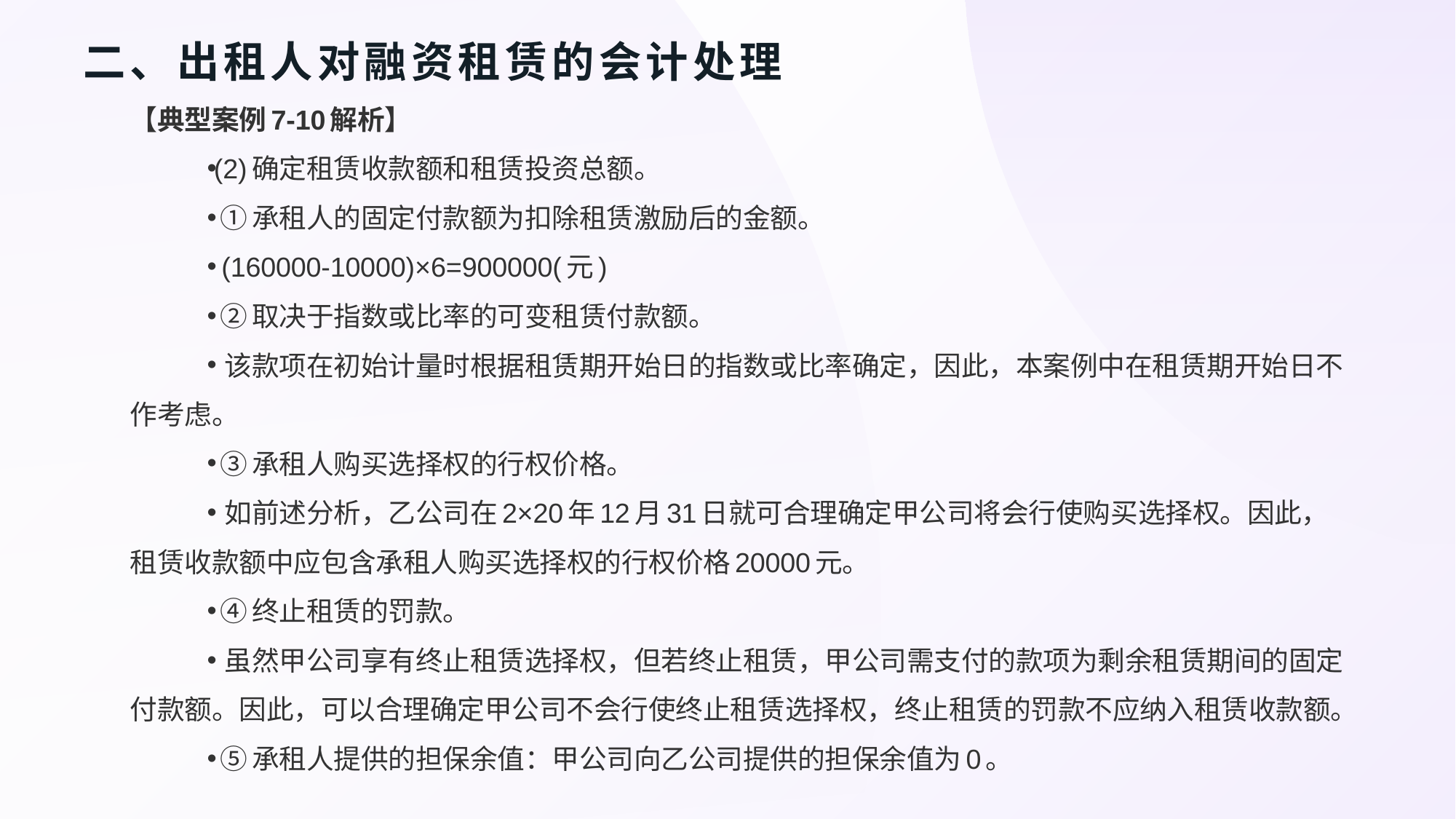

# 二、出租人对融资租赁的会计处理
【典型案例7-10解析】
(2)确定租赁收款额和租赁投资总额。
 ①承租人的固定付款额为扣除租赁激励后的金额。
 (160000-10000)×6=900000(元)
 ②取决于指数或比率的可变租赁付款额。
 该款项在初始计量时根据租赁期开始日的指数或比率确定，因此，本案例中在租赁期开始日不作考虑。
 ③承租人购买选择权的行权价格。
 如前述分析，乙公司在2×20年12月31日就可合理确定甲公司将会行使购买选择权。因此，租赁收款额中应包含承租人购买选择权的行权价格20000元。
 ④终止租赁的罚款。
 虽然甲公司享有终止租赁选择权，但若终止租赁，甲公司需支付的款项为剩余租赁期间的固定付款额。因此，可以合理确定甲公司不会行使终止租赁选择权，终止租赁的罚款不应纳入租赁收款额。
 ⑤承租人提供的担保余值：甲公司向乙公司提供的担保余值为0。